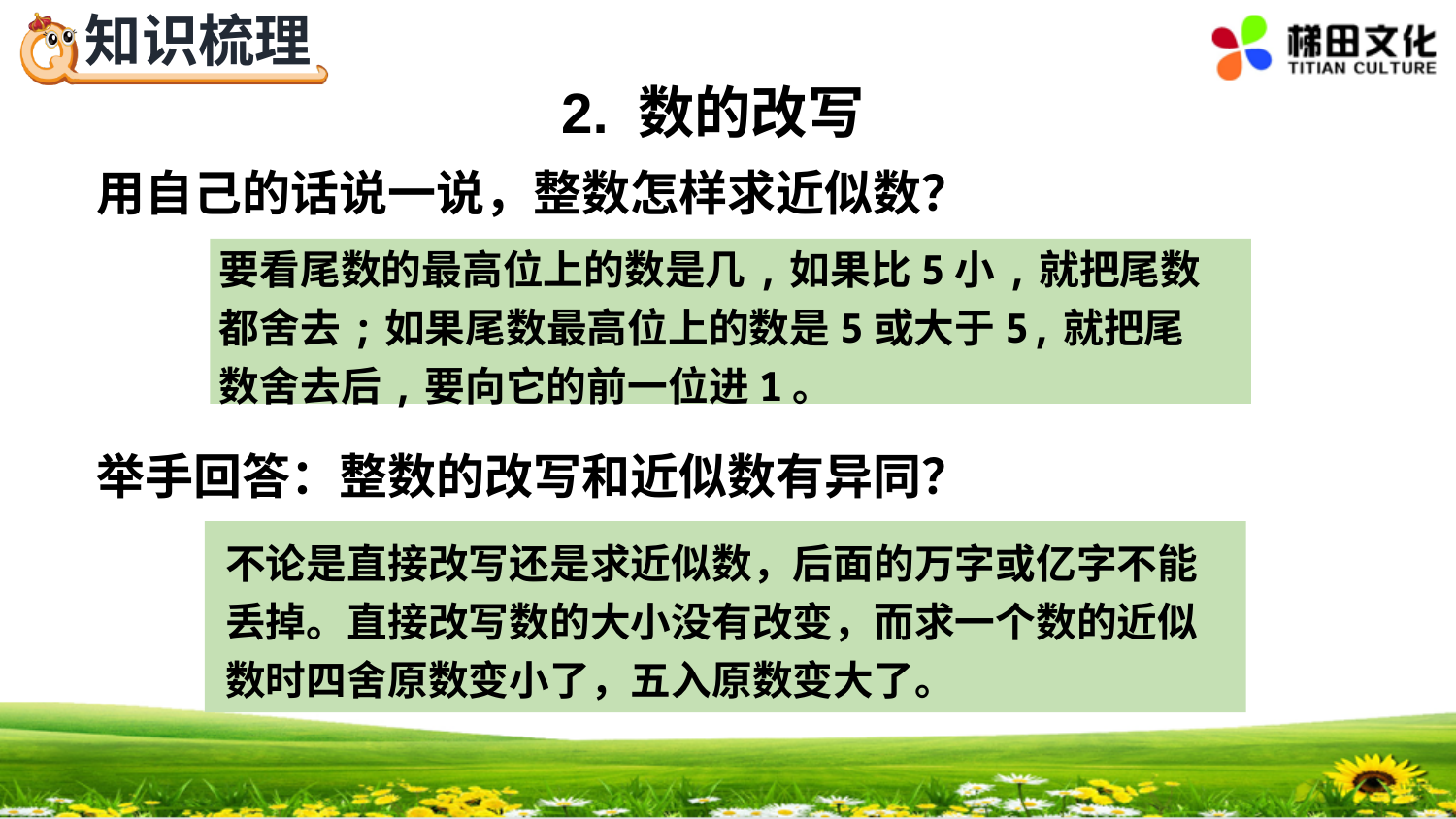

2. 数的改写
用自己的话说一说，整数怎样求近似数？
要看尾数的最高位上的数是几,如果比5小,就把尾数都舍去;如果尾数最高位上的数是5或大于5,就把尾数舍去后,要向它的前一位进1。

举手回答：整数的改写和近似数有异同？
不论是直接改写还是求近似数，后面的万字或亿字不能丢掉。直接改写数的大小没有改变，而求一个数的近似数时四舍原数变小了，五入原数变大了。